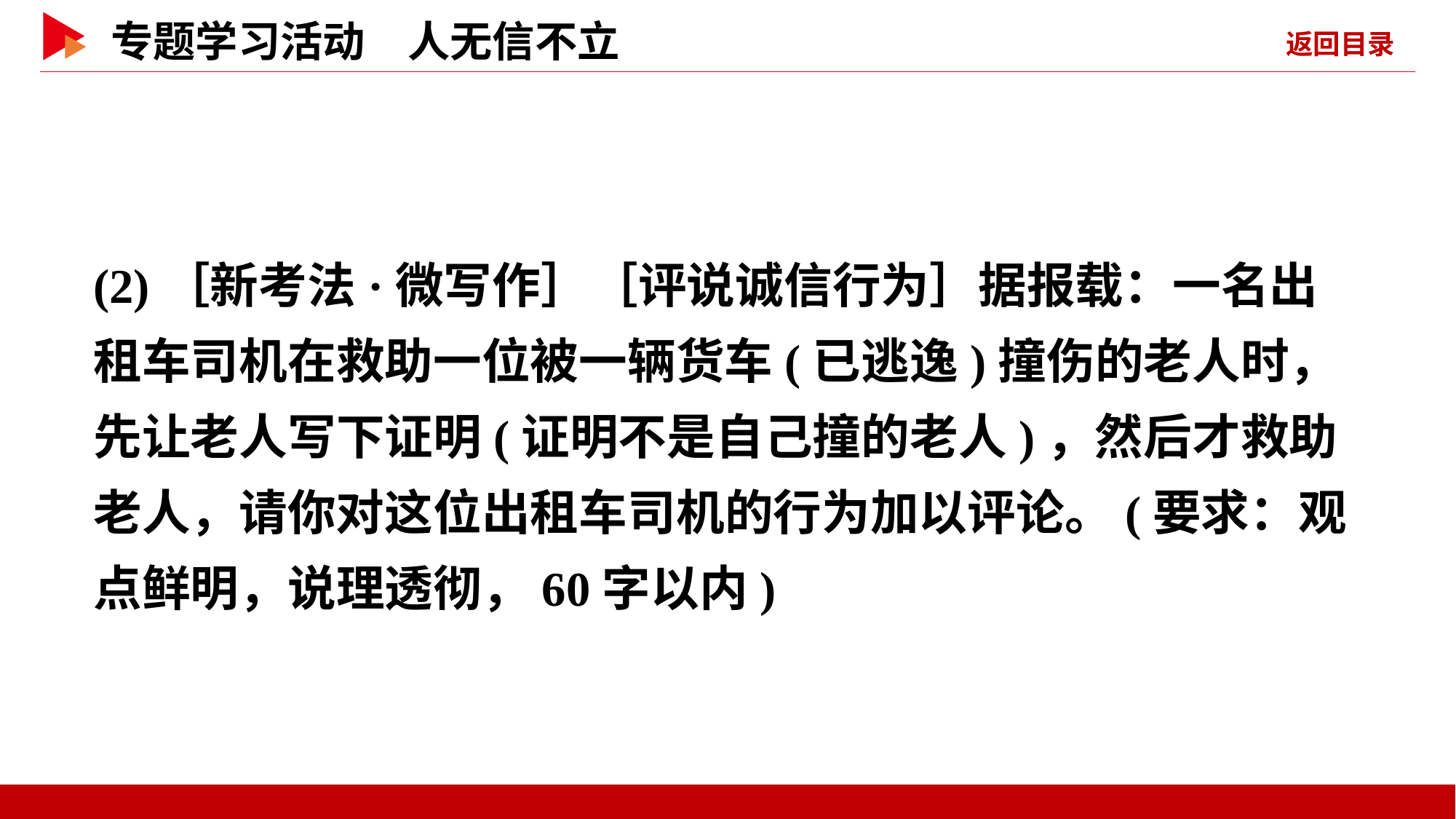

(2)［新考法·微写作］［评说诚信行为］据报载：一名出租车司机在救助一位被一辆货车(已逃逸)撞伤的老人时，先让老人写下证明(证明不是自己撞的老人)，然后才救助老人，请你对这位出租车司机的行为加以评论。(要求：观点鲜明，说理透彻，60字以内)